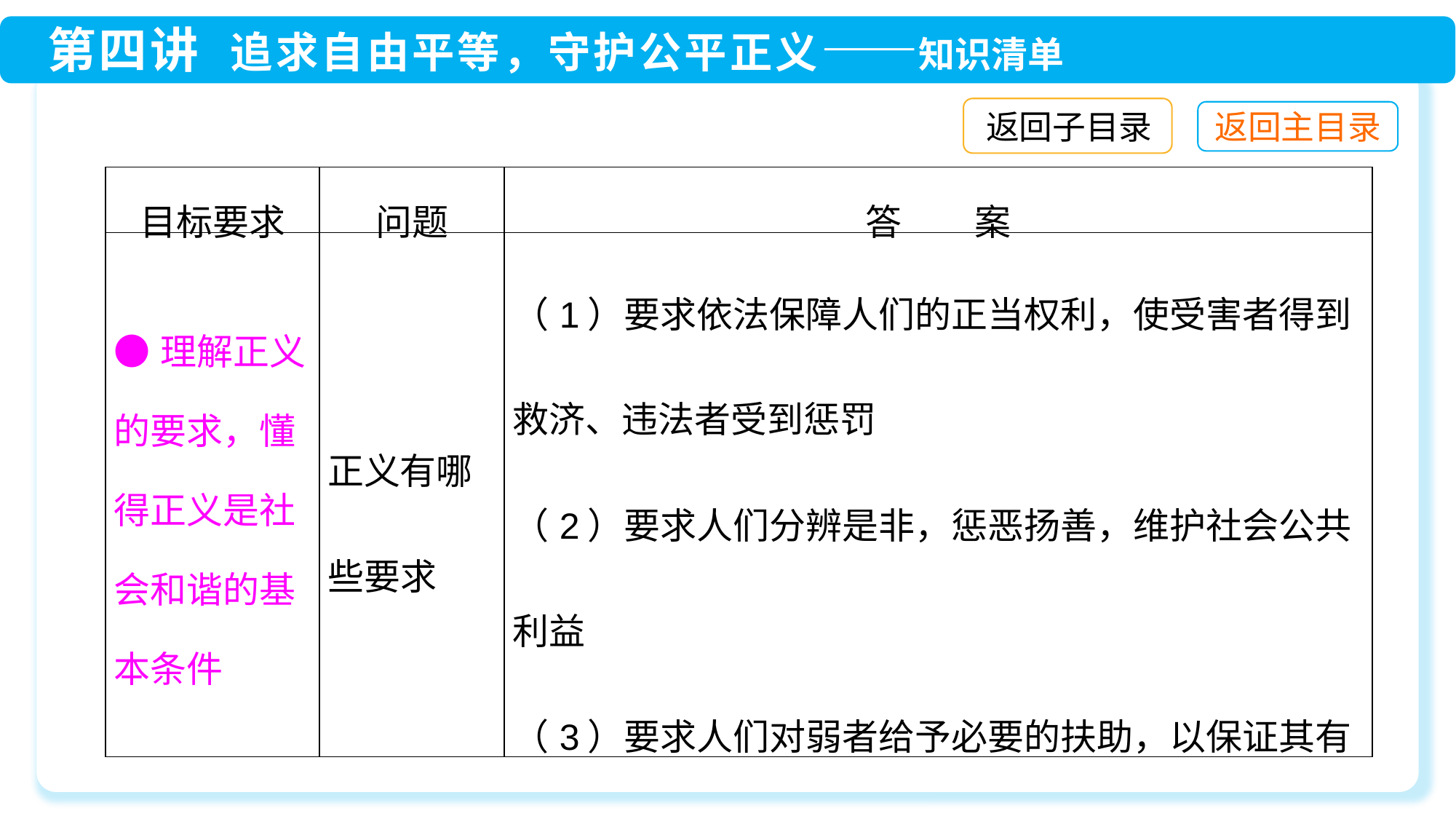

返回子目录
| 目标要求 | 问题 | 答　　案 |
| --- | --- | --- |
| ●理解正义的要求，懂得正义是社会和谐的基本条件 | 正义有哪些要求 | （1）要求依法保障人们的正当权利，使受害者得到救济、违法者受到惩罚 （2）要求人们分辨是非，惩恶扬善，维护社会公共利益 （3）要求人们对弱者给予必要的扶助，以保证其有尊严地生存 |